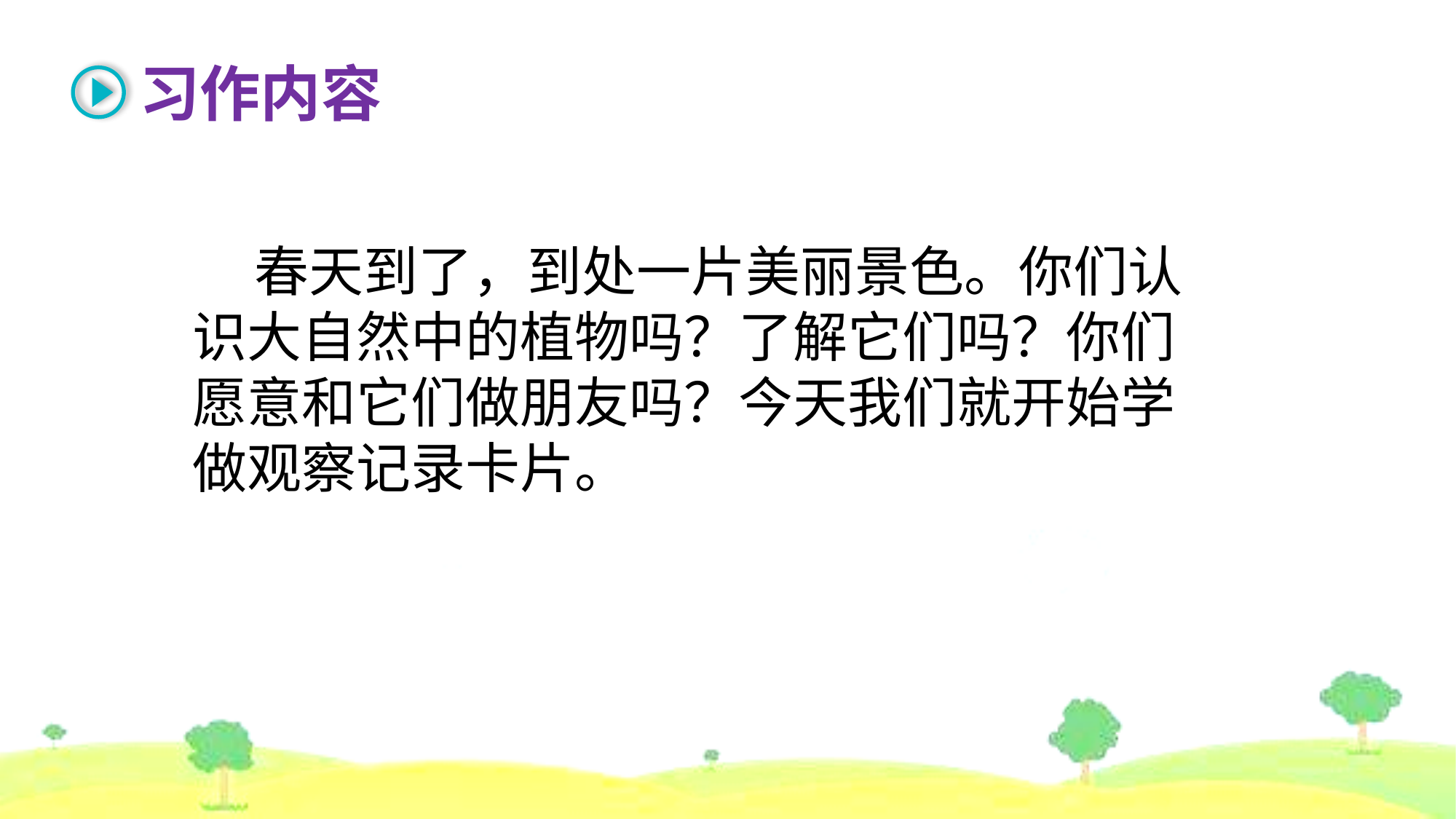

习作内容

    春天到了，到处一片美丽景色。你们认识大自然中的植物吗？了解它们吗？你们愿意和它们做朋友吗？今天我们就开始学做观察记录卡片。